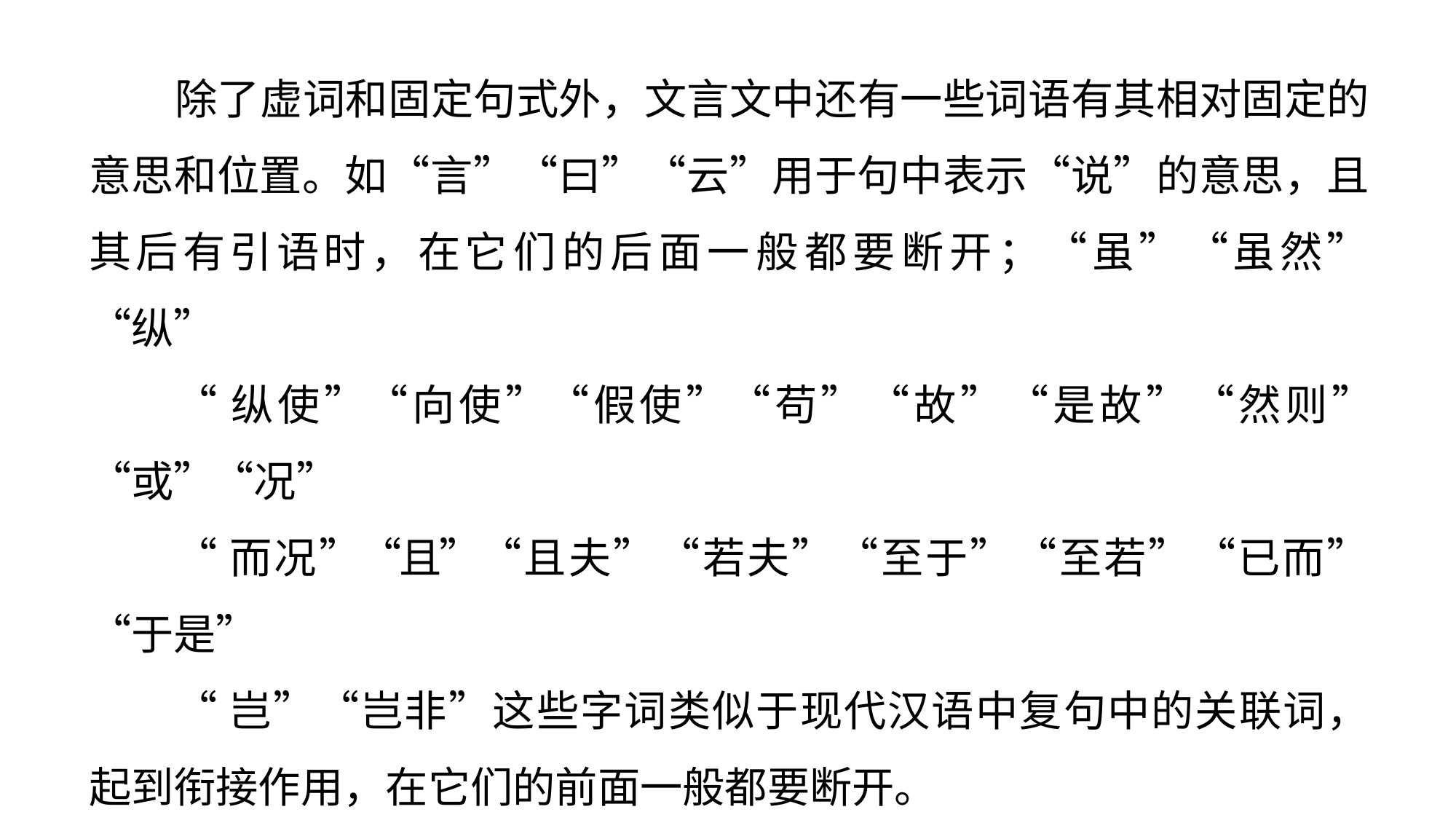

除了虚词和固定句式外，文言文中还有一些词语有其相对固定的意思和位置。如“言”“曰”“云”用于句中表示“说”的意思，且其后有引语时，在它们的后面一般都要断开；“虽”“虽然”“纵”
“纵使”“向使”“假使”“苟”“故”“是故”“然则”“或”“况”
“而况”“且”“且夫”“若夫”“至于”“至若”“已而”“于是”
“岂”“岂非”这些字词类似于现代汉语中复句中的关联词，起到衔接作用，在它们的前面一般都要断开。